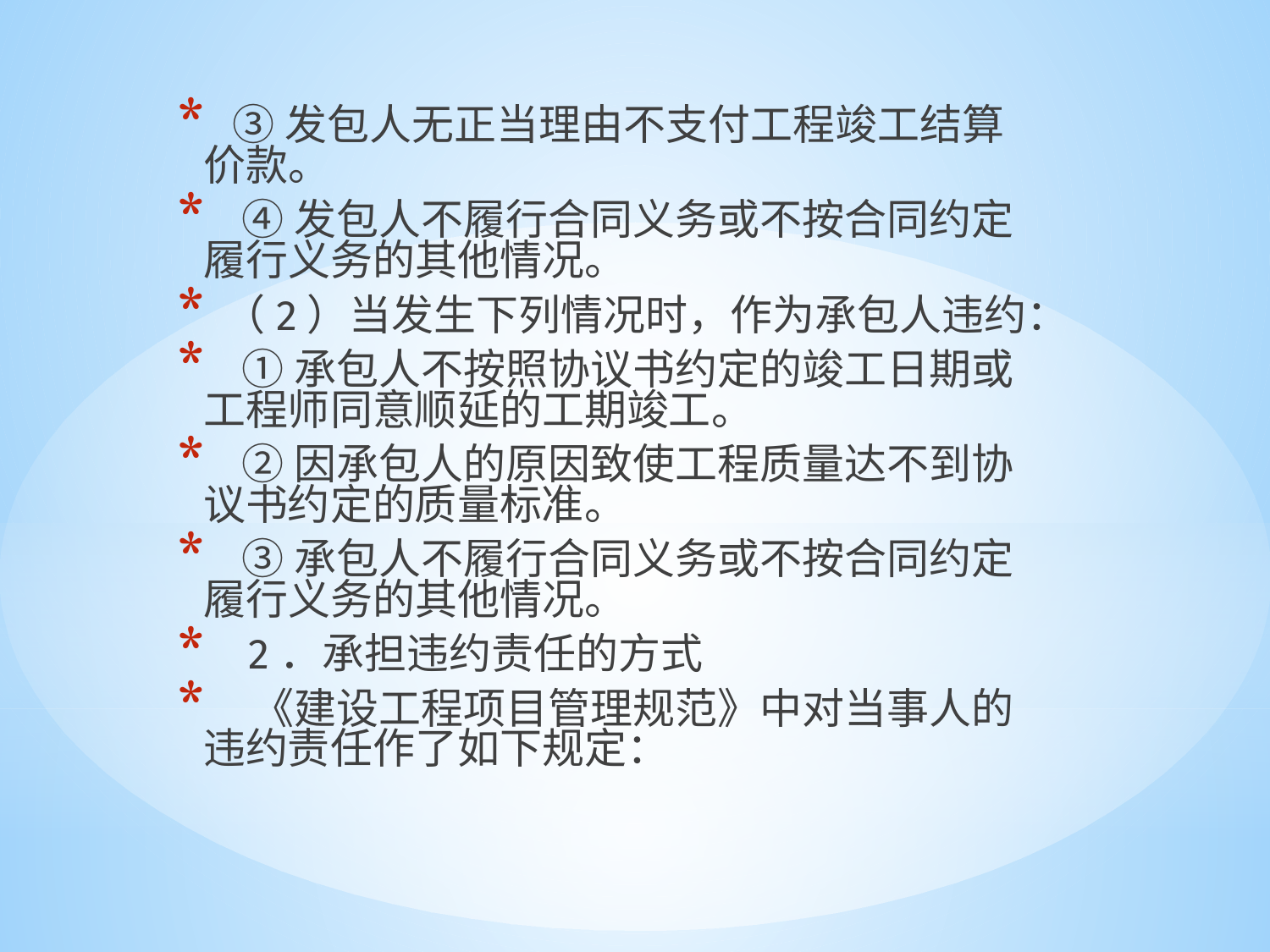

③发包人无正当理由不支付工程竣工结算价款。
    ④发包人不履行合同义务或不按合同约定履行义务的其他情况。
 （2）当发生下列情况时，作为承包人违约：
    ①承包人不按照协议书约定的竣工日期或工程师同意顺延的工期竣工。
    ②因承包人的原因致使工程质量达不到协议书约定的质量标准。
    ③承包人不履行合同义务或不按合同约定履行义务的其他情况。
    2．承担违约责任的方式
    《建设工程项目管理规范》中对当事人的违约责任作了如下规定：
#